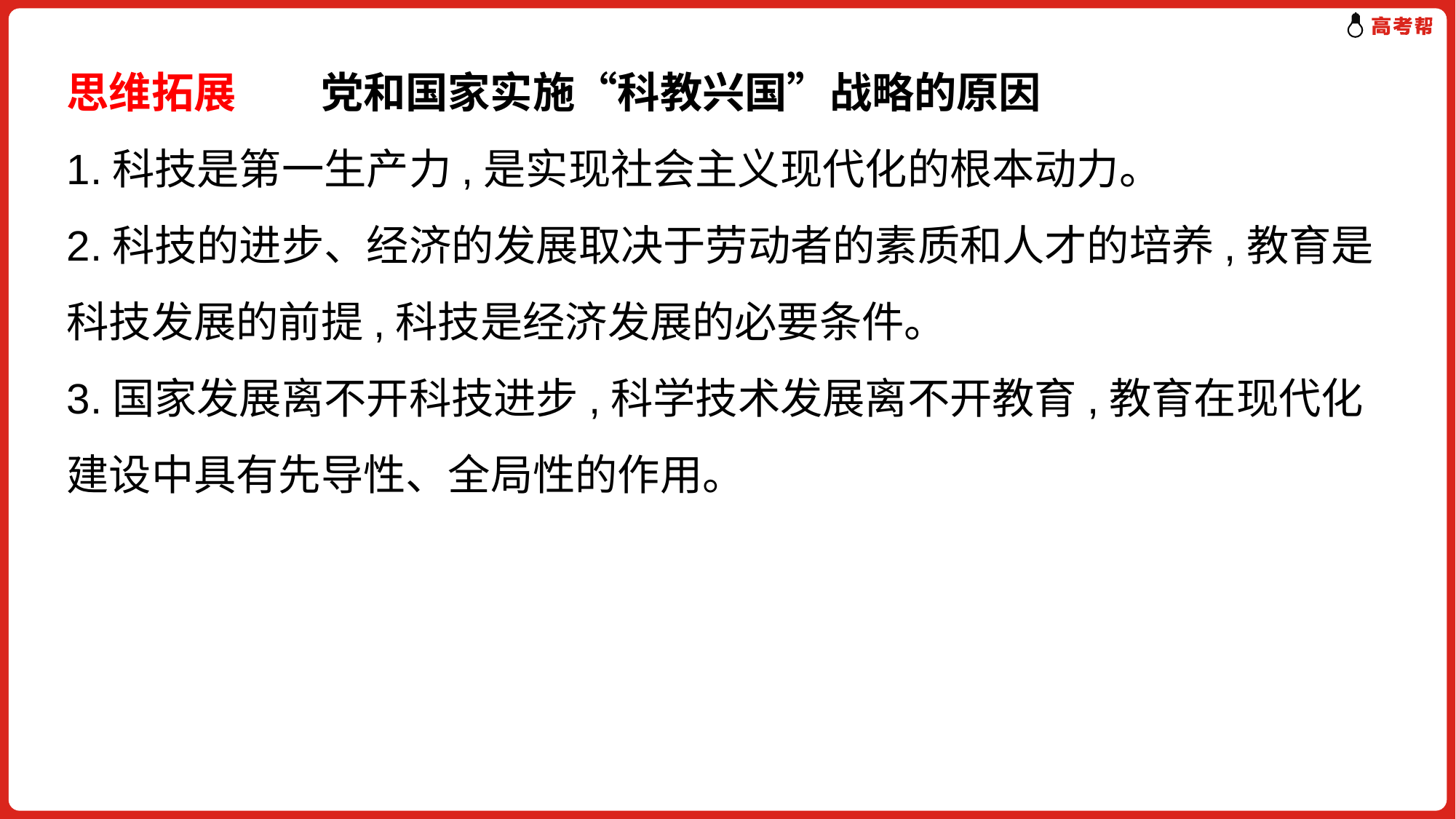

思维拓展　　党和国家实施“科教兴国”战略的原因
1.科技是第一生产力,是实现社会主义现代化的根本动力。
2.科技的进步、经济的发展取决于劳动者的素质和人才的培养,教育是科技发展的前提,科技是经济发展的必要条件。
3.国家发展离不开科技进步,科学技术发展离不开教育,教育在现代化建设中具有先导性、全局性的作用。